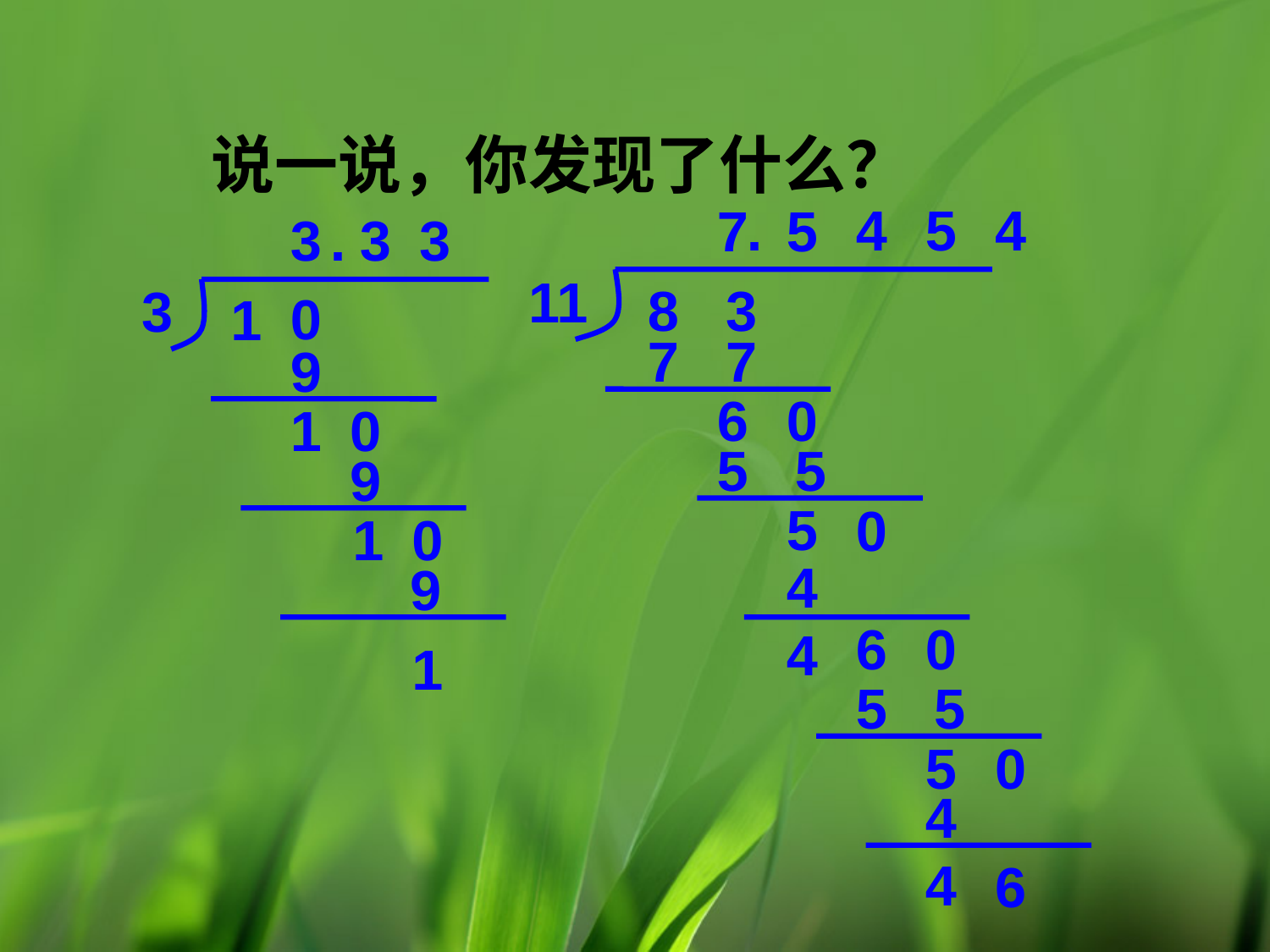

说一说，你发现了什么？
.
4
5
4
7
5
3
.
3
3
11
8   3

3
0
1

7   7
9
6
0
1
0

5   5
9
5
0
1
0

4   4
9
6
0

1
5   5
5
0

4   4

6